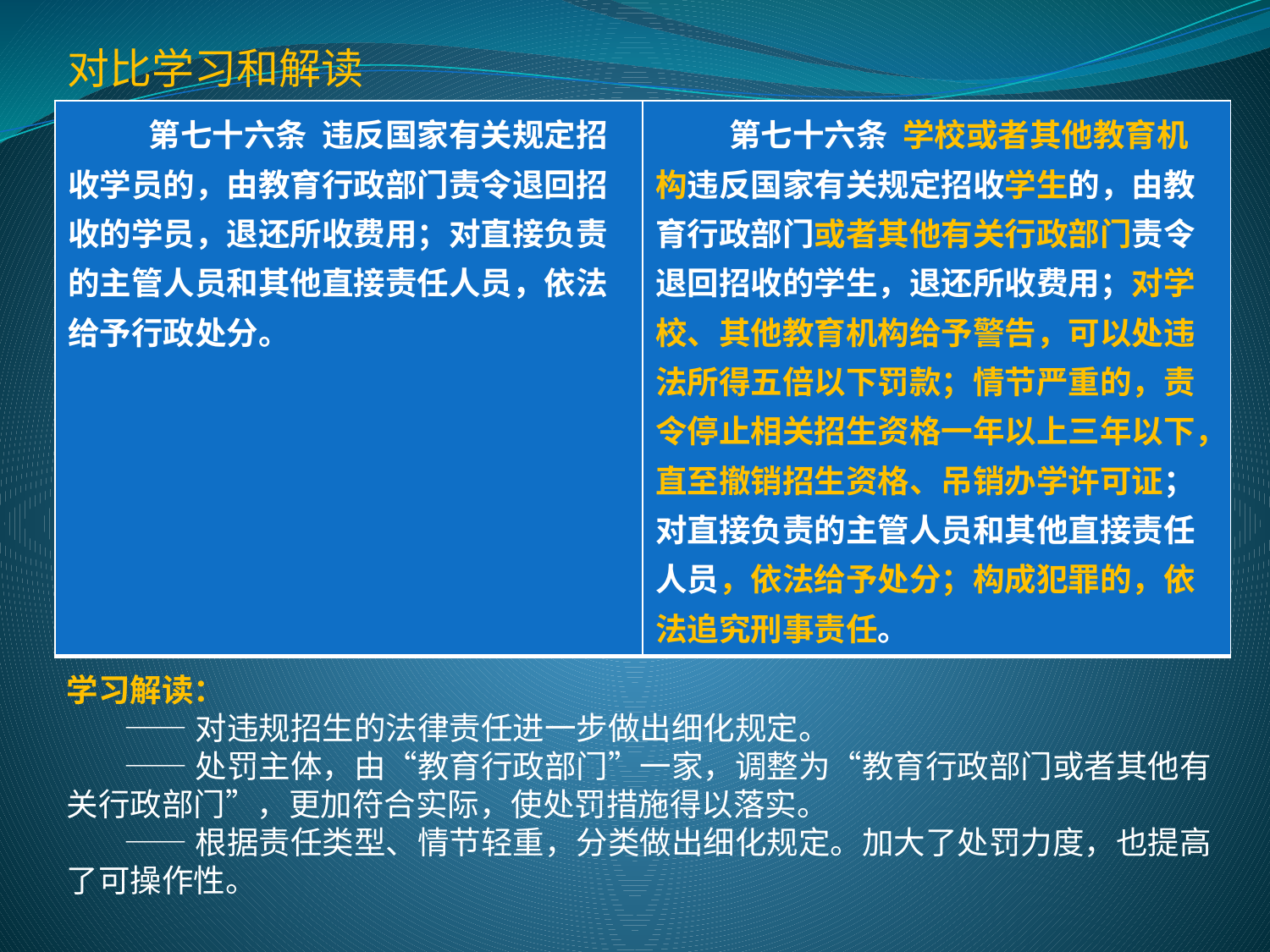

对比学习和解读
| 第七十六条 违反国家有关规定招收学员的，由教育行政部门责令退回招收的学员，退还所收费用；对直接负责的主管人员和其他直接责任人员，依法给予行政处分。 | 第七十六条 学校或者其他教育机构违反国家有关规定招收学生的，由教育行政部门或者其他有关行政部门责令退回招收的学生，退还所收费用；对学校、其他教育机构给予警告，可以处违法所得五倍以下罚款；情节严重的，责令停止相关招生资格一年以上三年以下，直至撤销招生资格、吊销办学许可证；对直接负责的主管人员和其他直接责任人员，依法给予处分；构成犯罪的，依法追究刑事责任。 |
| --- | --- |

学习解读：
        ——对违规招生的法律责任进一步做出细化规定。
        ——处罚主体，由“教育行政部门”一家，调整为“教育行政部门或者其他有关行政部门”，更加符合实际，使处罚措施得以落实。
        ——根据责任类型、情节轻重，分类做出细化规定。加大了处罚力度，也提高了可操作性。